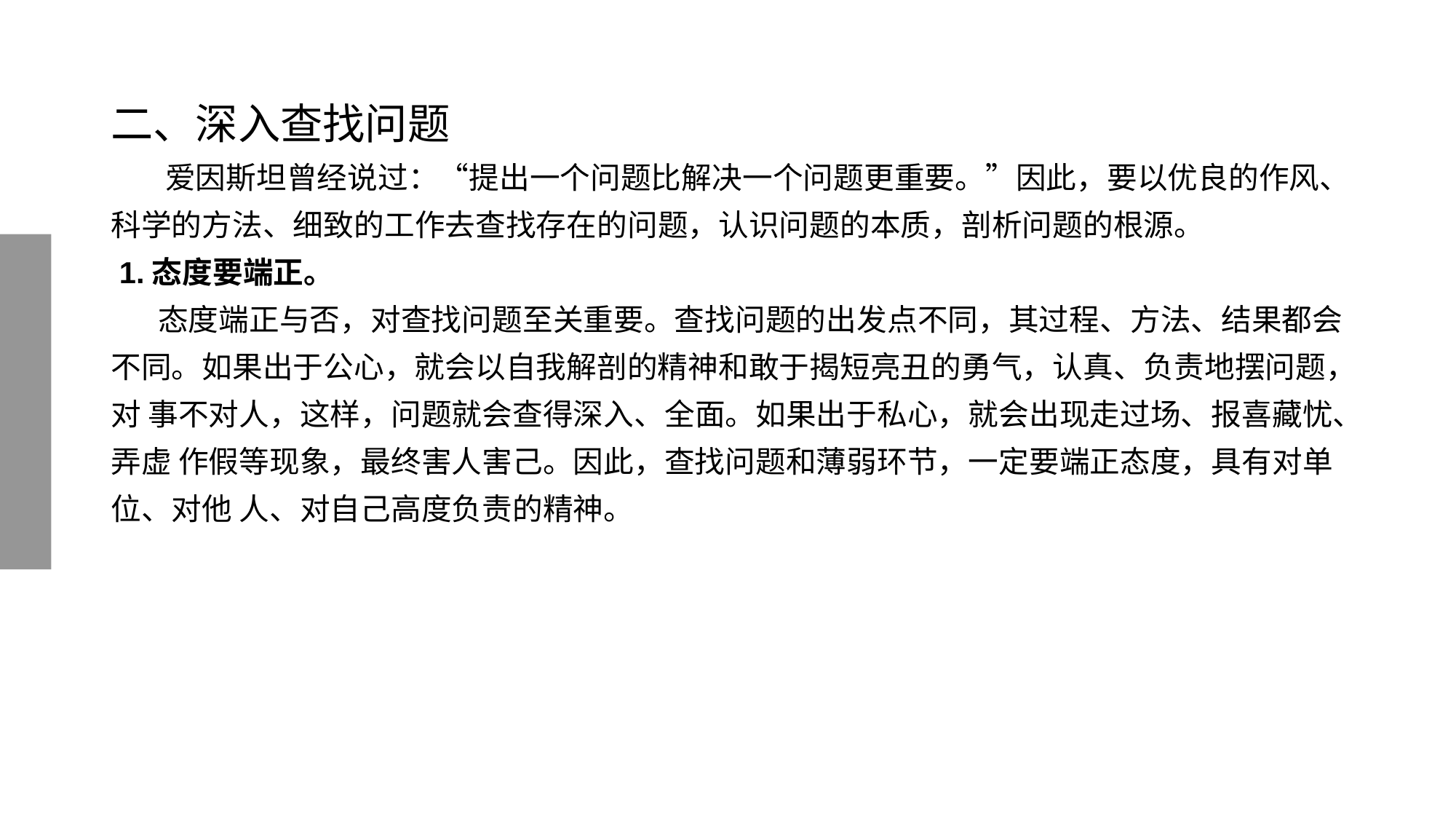

# 二、深入查找问题
       爱因斯坦曾经说过：“提出一个问题比解决一个问题更重要。”因此，要以优良的作风、科学的方法、细致的工作去查找存在的问题，认识问题的本质，剖析问题的根源。
 1.态度要端正。
       态度端正与否，对查找问题至关重要。查找问题的出发点不同，其过程、方法、结果都会 不同。如果出于公心，就会以自我解剖的精神和敢于揭短亮丑的勇气，认真、负责地摆问题，对 事不对人，这样，问题就会查得深入、全面。如果出于私心，就会出现走过场、报喜藏忧、弄虚 作假等现象，最终害人害己。因此，查找问题和薄弱环节，一定要端正态度，具有对单位、对他 人、对自己高度负责的精神。